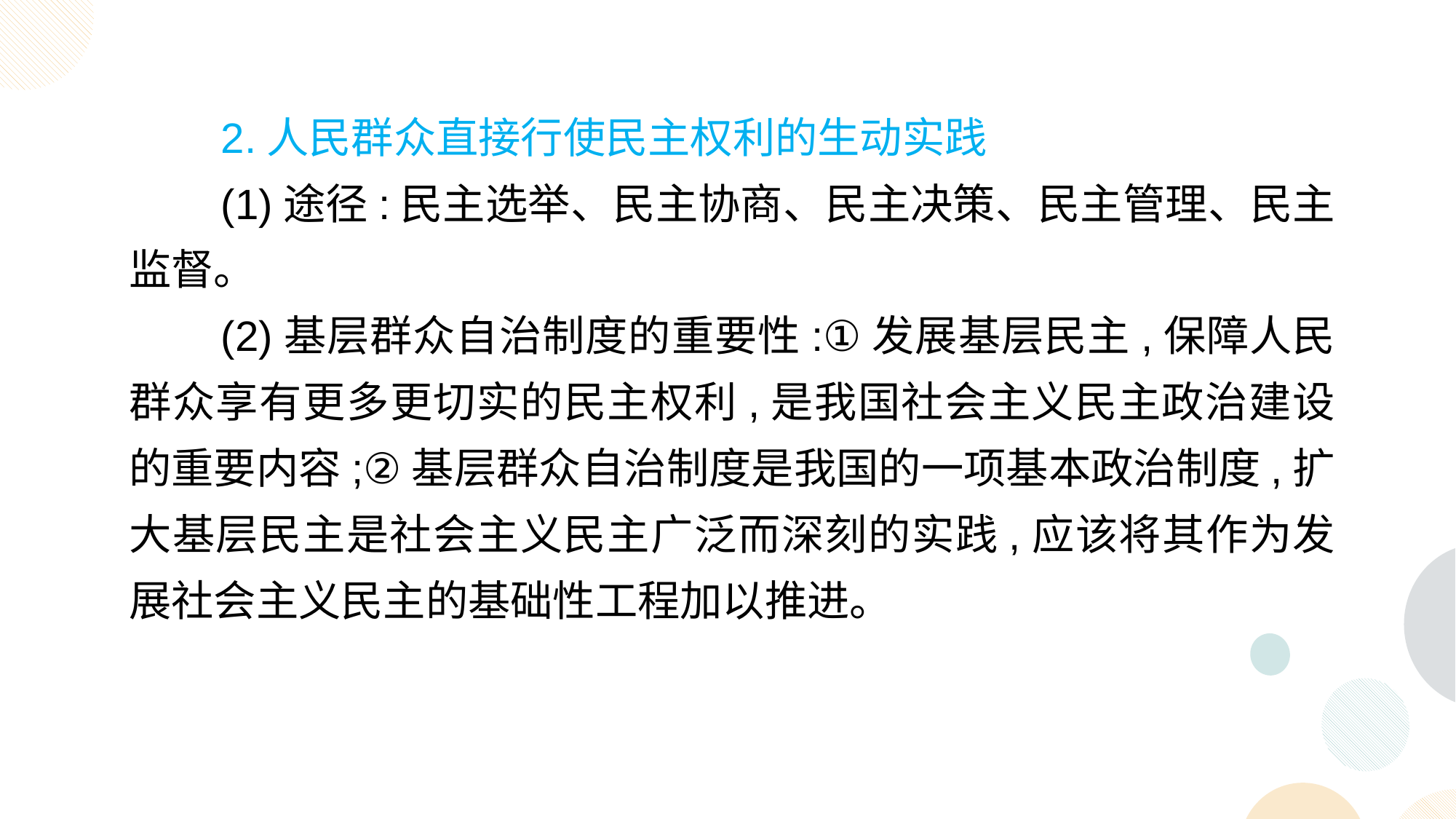

2.人民群众直接行使民主权利的生动实践
(1)途径:民主选举、民主协商、民主决策、民主管理、民主监督。
(2)基层群众自治制度的重要性:①发展基层民主,保障人民群众享有更多更切实的民主权利,是我国社会主义民主政治建设的重要内容;②基层群众自治制度是我国的一项基本政治制度,扩大基层民主是社会主义民主广泛而深刻的实践,应该将其作为发展社会主义民主的基础性工程加以推进。